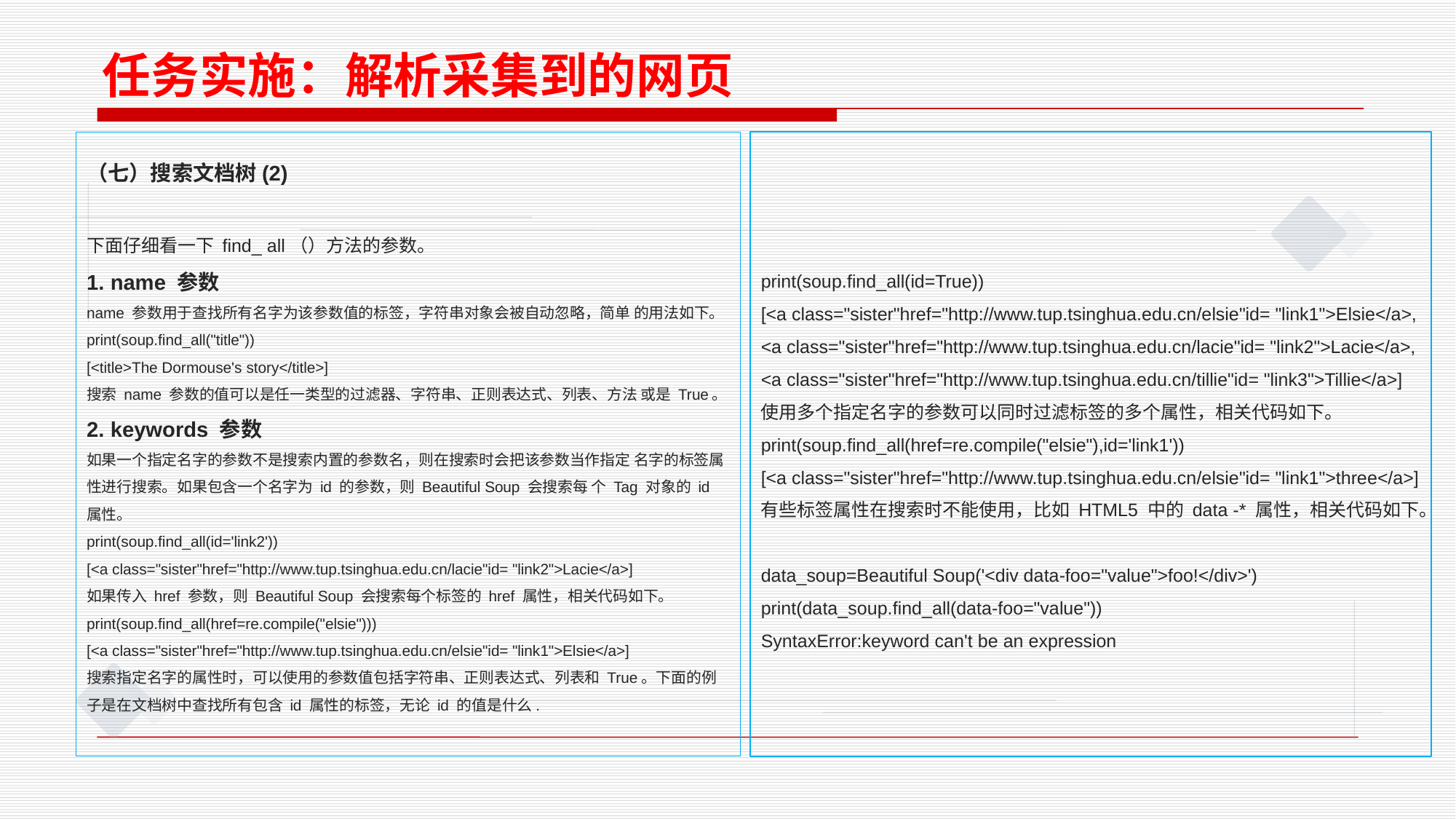

任务实施：解析采集到的网页
（七）搜索文档树(2)

下面仔细看一下 find_ all（）方法的参数。
1. name 参数
name 参数用于查找所有名字为该参数值的标签，字符串对象会被自动忽略，简单 的用法如下。
print(soup.ﬁnd_all("title"))
[<title>The Dormouse's story</title>]
搜索 name 参数的值可以是任一类型的过滤器、字符串、正则表达式、列表、方法 或是 True。
2. keywords 参数
如果一个指定名字的参数不是搜索内置的参数名，则在搜索时会把该参数当作指定 名字的标签属性进行搜索。如果包含一个名字为 id 的参数，则 Beautiful Soup 会搜索每 个 Tag 对象的 id 属性。
print(soup.ﬁnd_all(id='link2'))
[<a class="sister"href="http://www.tup.tsinghua.edu.cn/lacie"id= "link2">Lacie</a>]
如果传入 href 参数，则 Beautiful Soup 会搜索每个标签的 href 属性，相关代码如下。
print(soup.ﬁnd_all(href=re.compile("elsie")))
[<a class="sister"href="http://www.tup.tsinghua.edu.cn/elsie"id= "link1">Elsie</a>]
搜索指定名字的属性时，可以使用的参数值包括字符串、正则表达式、列表和 True。下面的例子是在文档树中查找所有包含 id 属性的标签，无论 id 的值是什么.

print(soup.ﬁnd_all(id=True))
[<a class="sister"href="http://www.tup.tsinghua.edu.cn/elsie"id= "link1">Elsie</a>,
<a class="sister"href="http://www.tup.tsinghua.edu.cn/lacie"id= "link2">Lacie</a>,
<a class="sister"href="http://www.tup.tsinghua.edu.cn/tillie"id= "link3">Tillie</a>]
使用多个指定名字的参数可以同时过滤标签的多个属性，相关代码如下。
print(soup.ﬁnd_all(href=re.compile("elsie"),id='link1'))
[<a class="sister"href="http://www.tup.tsinghua.edu.cn/elsie"id= "link1">three</a>]
有些标签属性在搜索时不能使用，比如 HTML5 中的 data -* 属性，相关代码如下。

data_soup=Beautiful Soup('<div data-foo="value">foo!</div>')
print(data_soup.ﬁnd_all(data-foo="value"))
SyntaxError:keyword can't be an expression